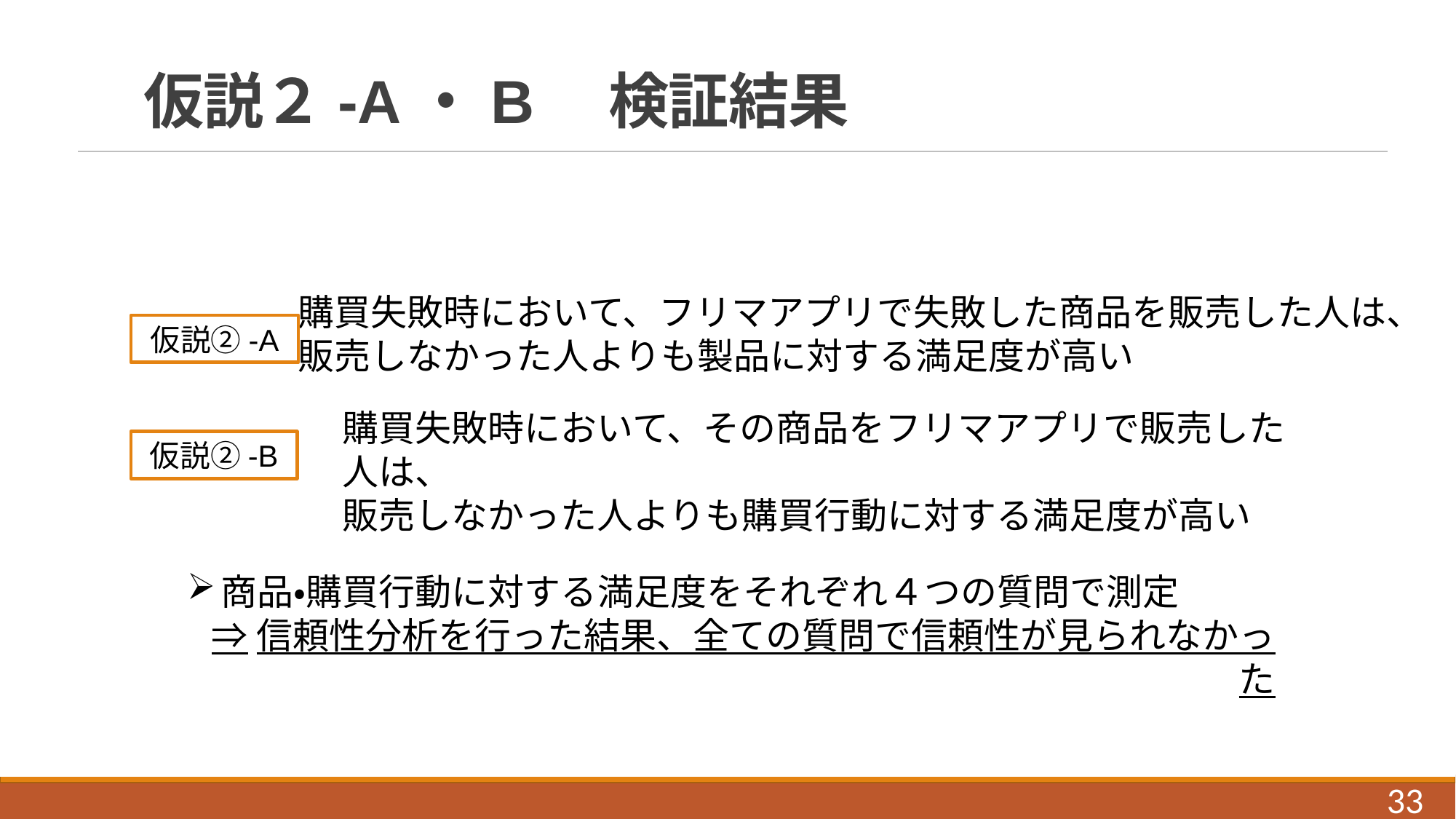

# 仮説２-A・B　検証結果
購買失敗時において、フリマアプリで失敗した商品を販売した人は、
販売しなかった人よりも製品に対する満足度が高い
仮説②-A
購買失敗時において、その商品をフリマアプリで販売した人は、
販売しなかった人よりも購買行動に対する満足度が高い
仮説②-B
商品・購買行動に対する満足度をそれぞれ４つの質問で測定
⇒信頼性分析を行った結果、全ての質問で信頼性が見られなかった
33